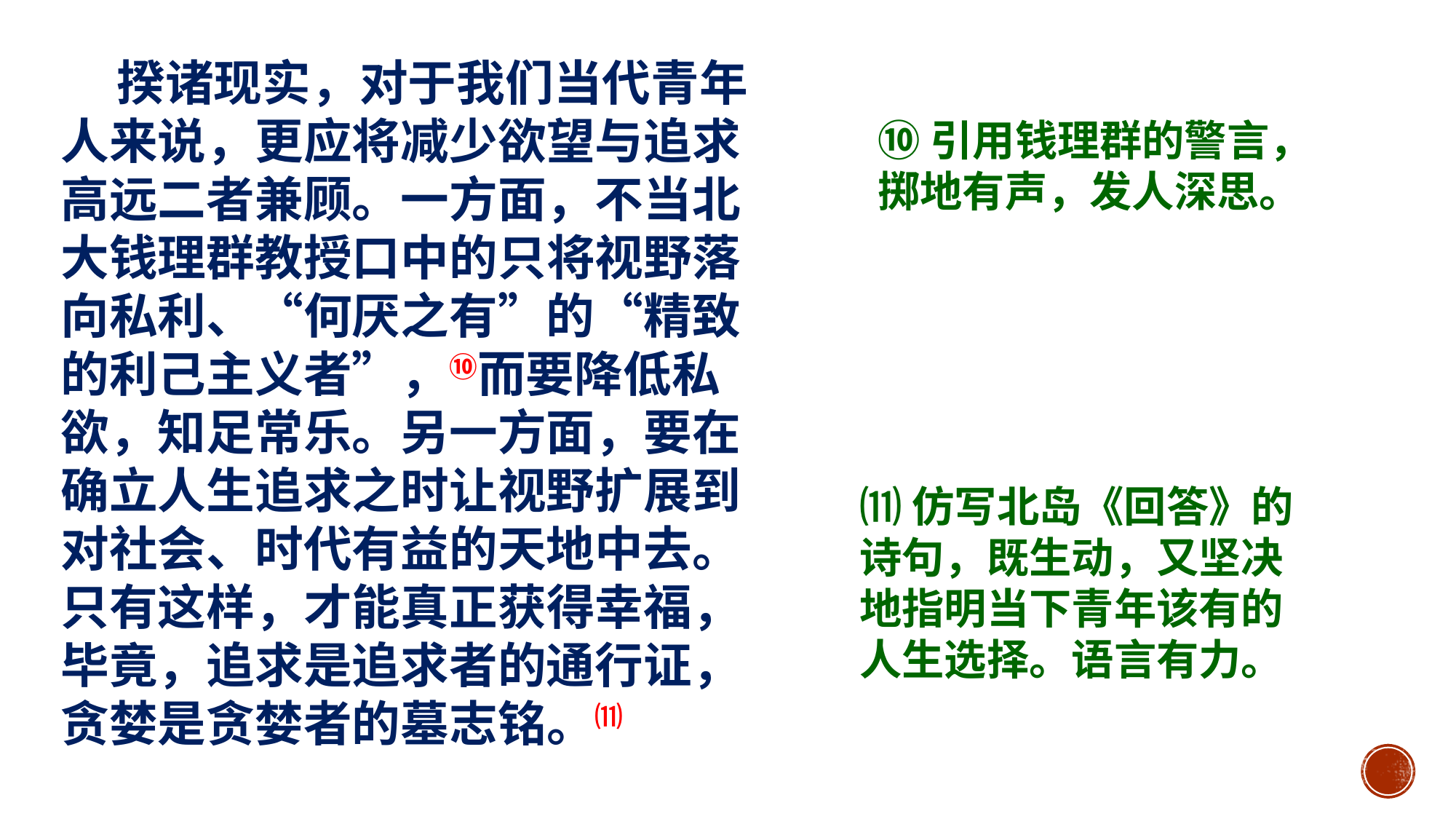

揆诸现实，对于我们当代青年人来说，更应将减少欲望与追求高远二者兼顾。一方面，不当北大钱理群教授口中的只将视野落向私利、“何厌之有”的“精致的利己主义者”，⑩而要降低私欲，知足常乐。另一方面，要在确立人生追求之时让视野扩展到对社会、时代有益的天地中去。只有这样，才能真正获得幸福，毕竟，追求是追求者的通行证，贪婪是贪婪者的墓志铭。⑾
⑩引用钱理群的警言，掷地有声，发人深思。
⑾仿写北岛《回答》的诗句，既生动，又坚决地指明当下青年该有的人生选择。语言有力。